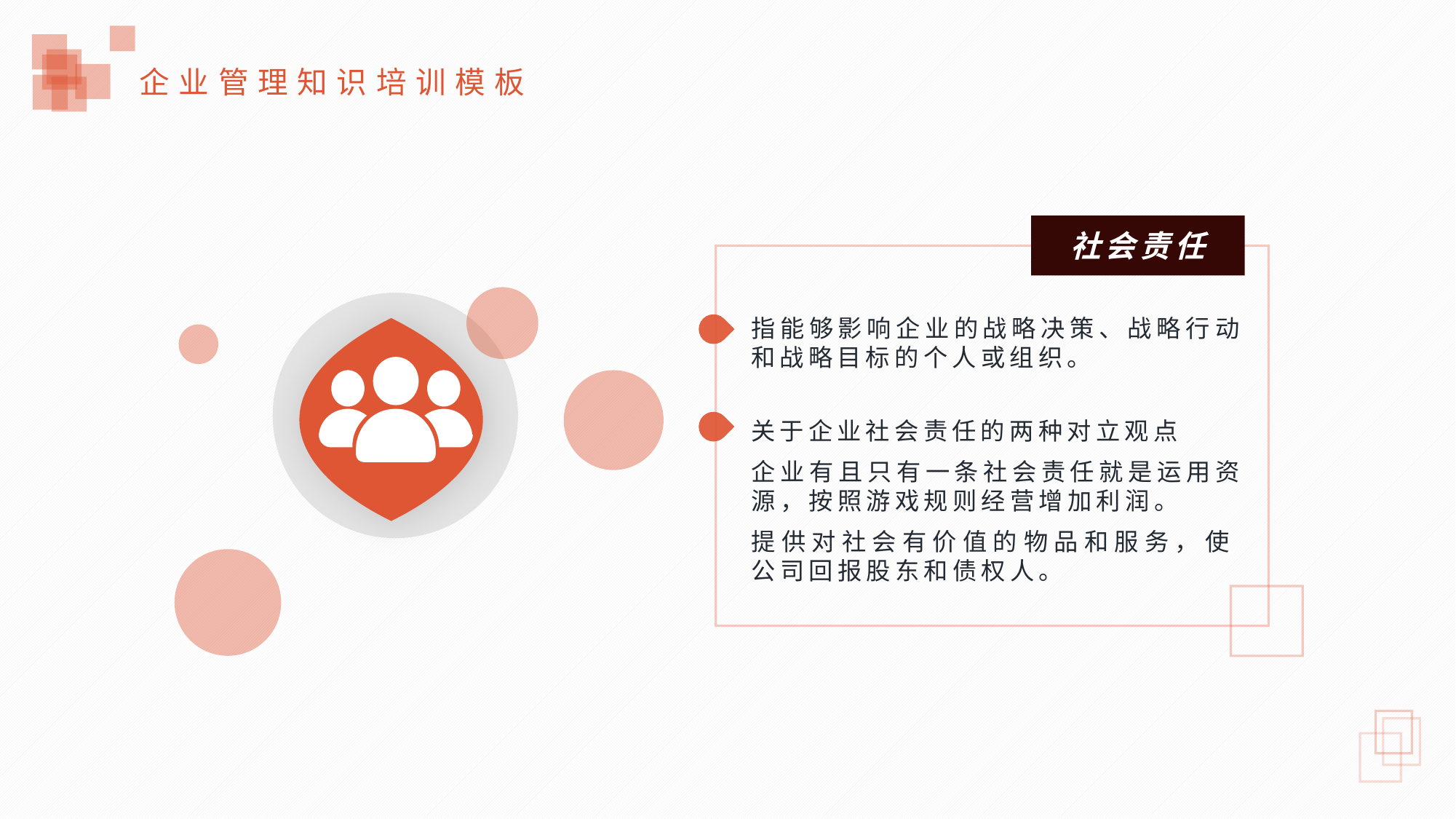

社会责任

指能够影响企业的战略决策、战略行动和战略目标的个人或组织。

关于企业社会责任的两种对立观点

企业有且只有一条社会责任就是运用资源，按照游戏规则经营增加利润。
提供对社会有价值的物品和服务，使公司回报股东和债权人。